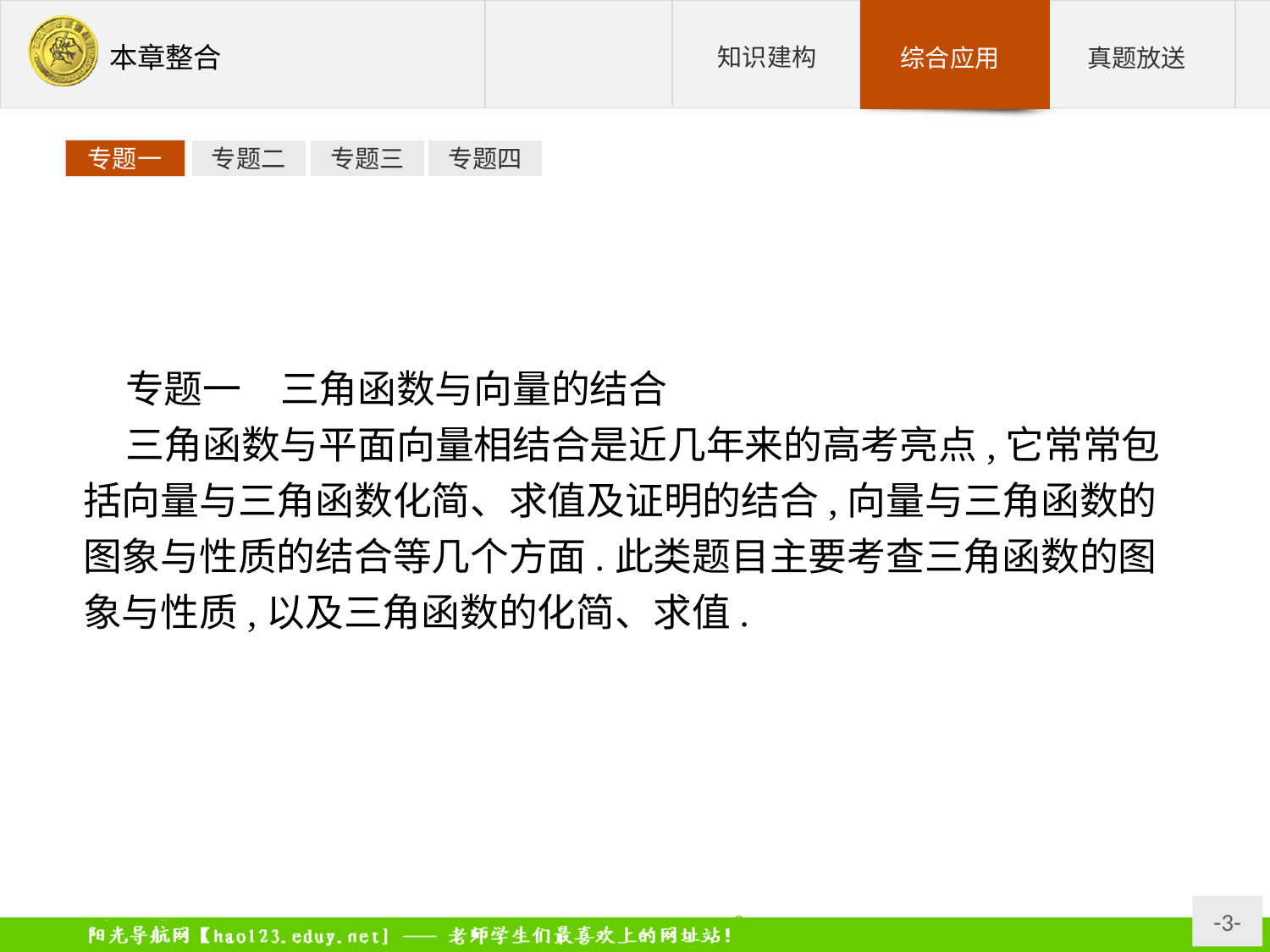

专题一
专题二
专题三
专题四
专题一　三角函数与向量的结合
三角函数与平面向量相结合是近几年来的高考亮点,它常常包括向量与三角函数化简、求值及证明的结合,向量与三角函数的图象与性质的结合等几个方面.此类题目主要考查三角函数的图象与性质,以及三角函数的化简、求值.